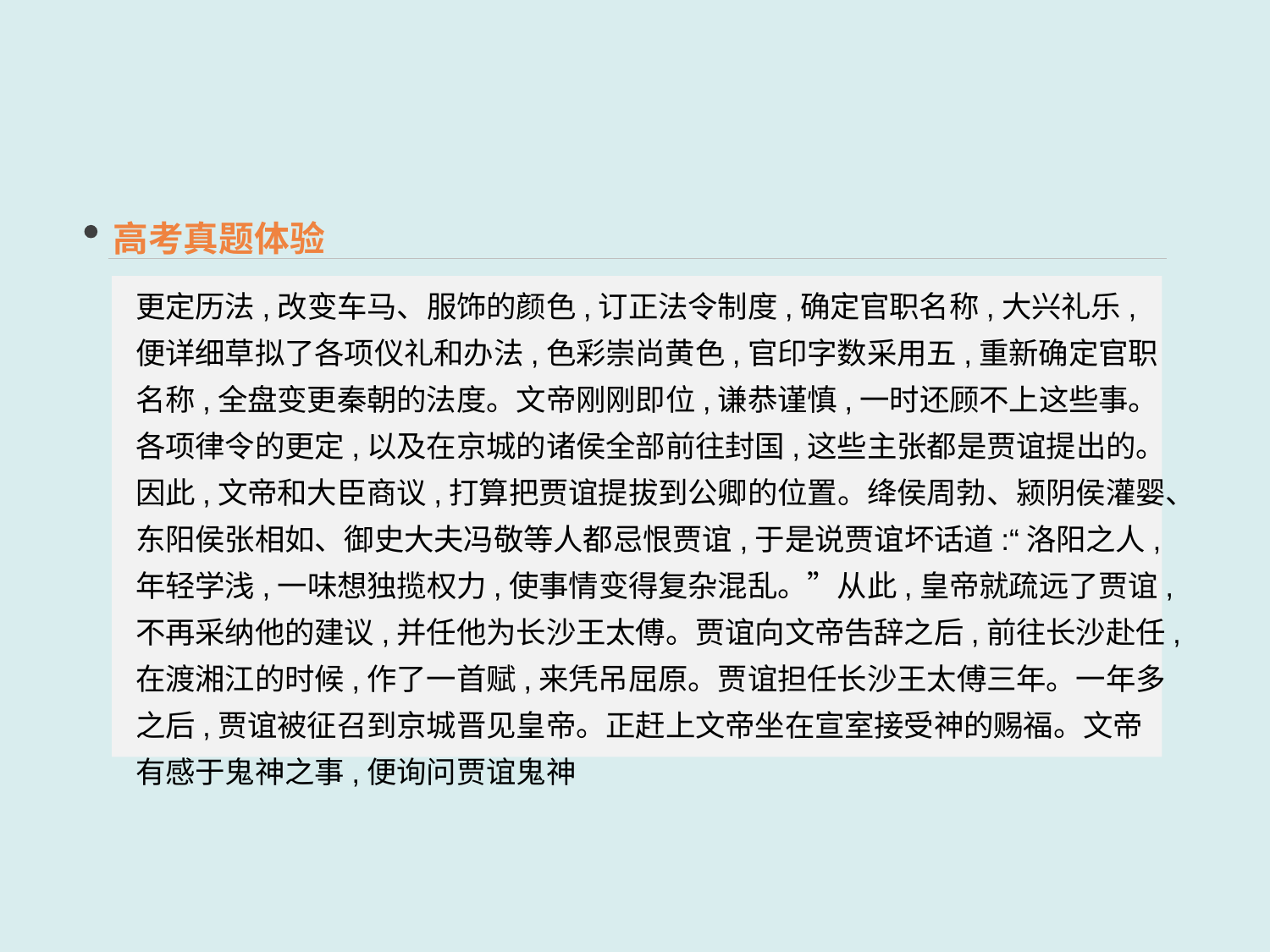

高考真题体验

更定历法,改变车马、服饰的颜色,订正法令制度,确定官职名称,大兴礼乐,便详细草拟了各项仪礼和办法,色彩崇尚黄色,官印字数采用五,重新确定官职名称,全盘变更秦朝的法度。文帝刚刚即位,谦恭谨慎,一时还顾不上这些事。各项律令的更定,以及在京城的诸侯全部前往封国,这些主张都是贾谊提出的。因此,文帝和大臣商议,打算把贾谊提拔到公卿的位置。绛侯周勃、颍阴侯灌婴、东阳侯张相如、御史大夫冯敬等人都忌恨贾谊,于是说贾谊坏话道:“洛阳之人,年轻学浅,一味想独揽权力,使事情变得复杂混乱。”从此,皇帝就疏远了贾谊,不再采纳他的建议,并任他为长沙王太傅。贾谊向文帝告辞之后,前往长沙赴任,在渡湘江的时候,作了一首赋,来凭吊屈原。贾谊担任长沙王太傅三年。一年多之后,贾谊被征召到京城晋见皇帝。正赶上文帝坐在宣室接受神的赐福。文帝有感于鬼神之事,便询问贾谊鬼神